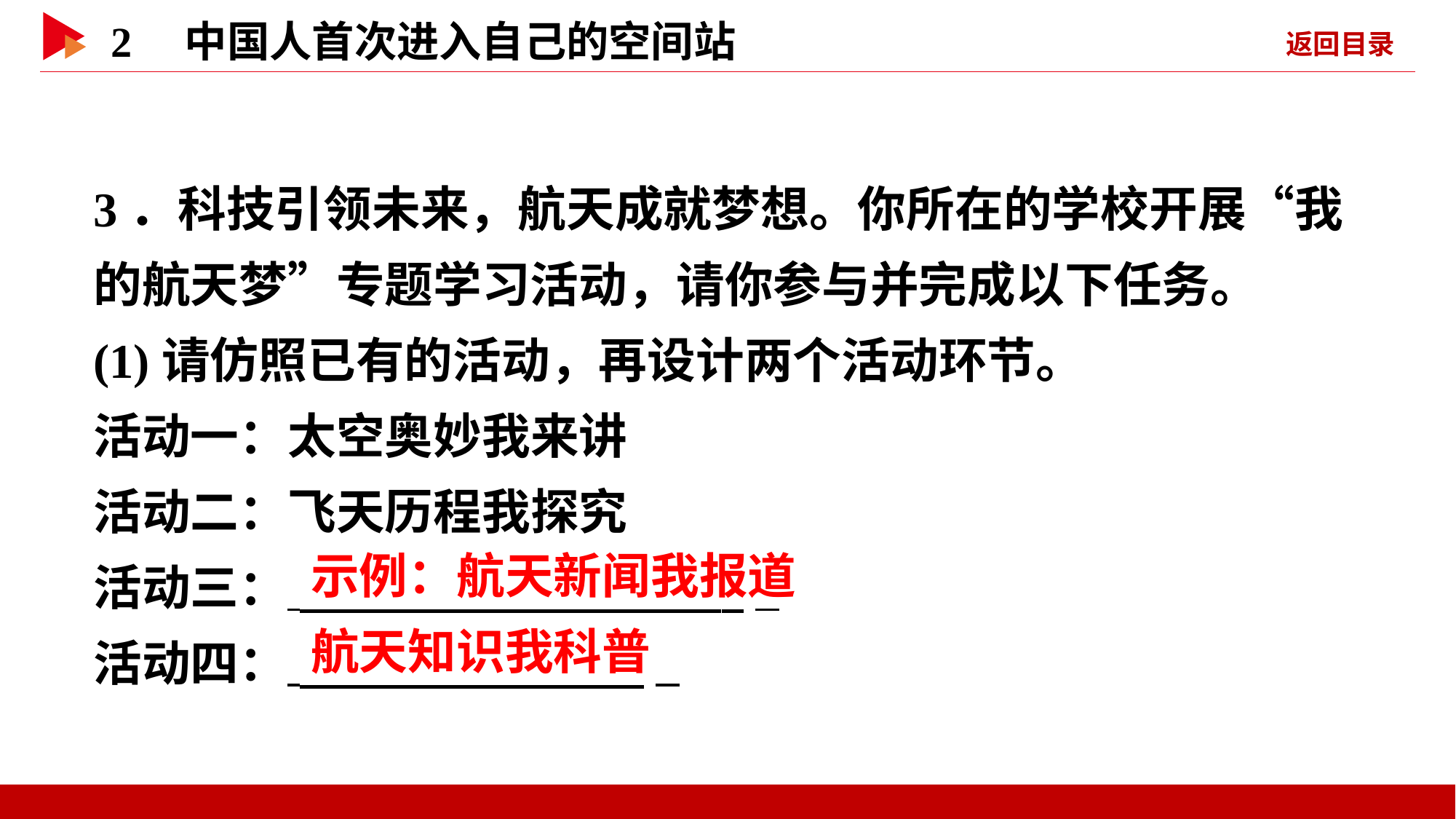

3．科技引领未来，航天成就梦想。你所在的学校开展“我的航天梦”专题学习活动，请你参与并完成以下任务。
(1)请仿照已有的活动，再设计两个活动环节。
活动一：太空奥妙我来讲
活动二：飞天历程我探究
活动三：                                         _
活动四：                                _
 示例：航天新闻我报道
 航天知识我科普